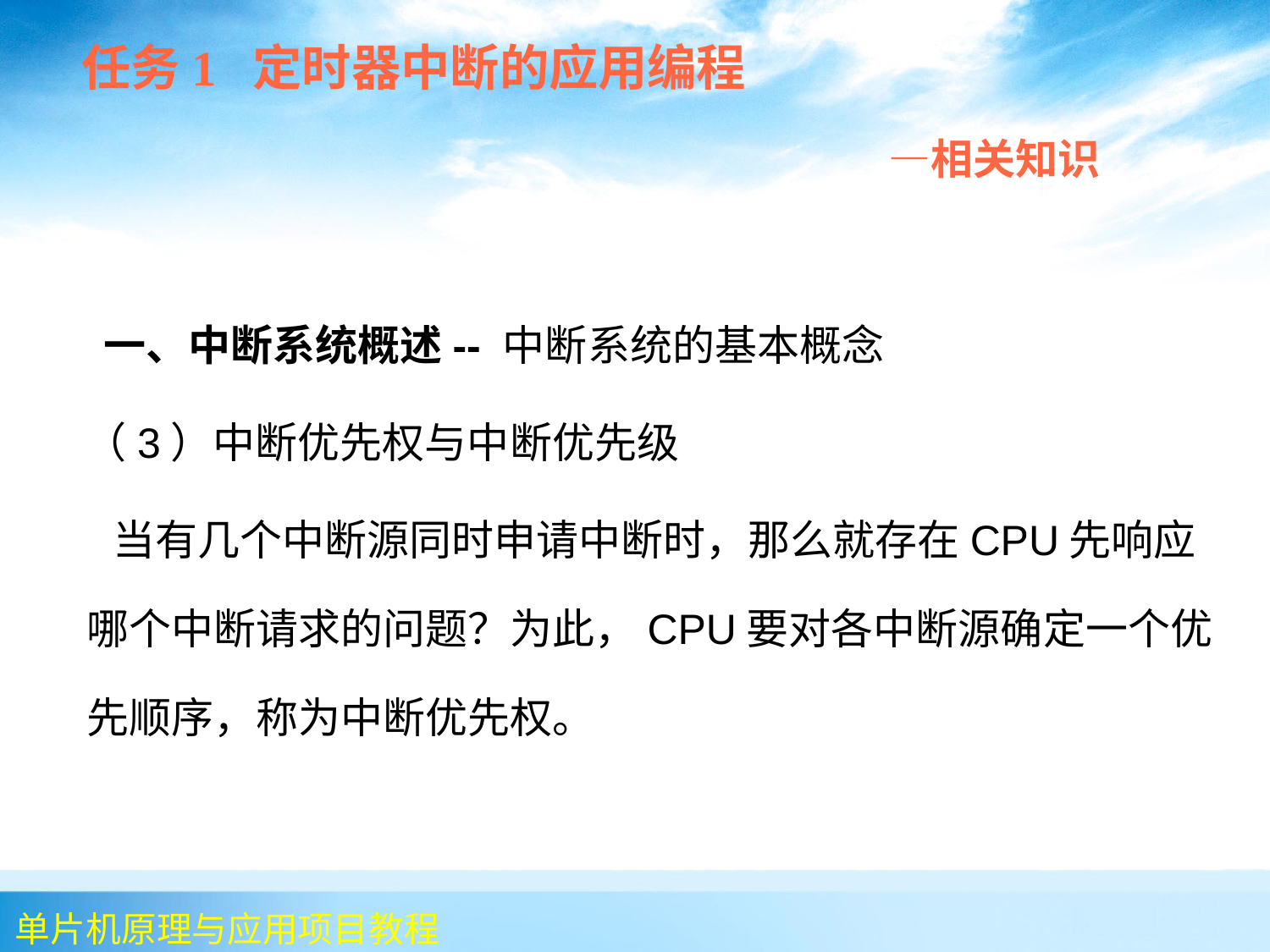

任务1  定时器中断的应用编程
                                                                            —相关知识
     一、中断系统概述-- 中断系统的基本概念
   （3）中断优先权与中断优先级
      当有几个中断源同时申请中断时，那么就存在CPU先响应哪个中断请求的问题？为此，CPU要对各中断源确定一个优先顺序，称为中断优先权。